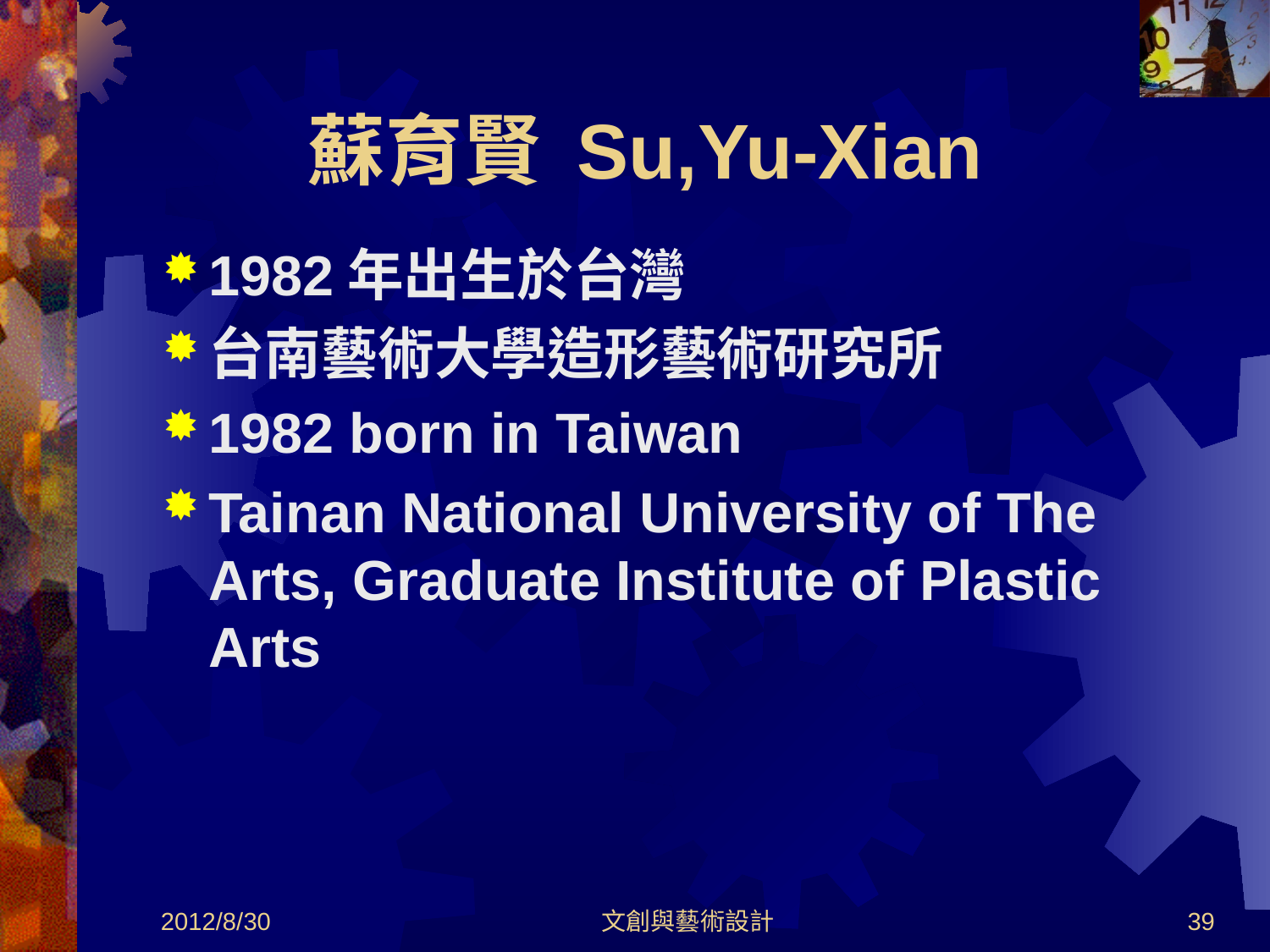

# 蘇育賢 Su,Yu-Xian
1982年出生於台灣
台南藝術大學造形藝術研究所
1982 born in Taiwan
Tainan National University of The Arts, Graduate Institute of Plastic Arts
2012/8/30
文創與藝術設計
39